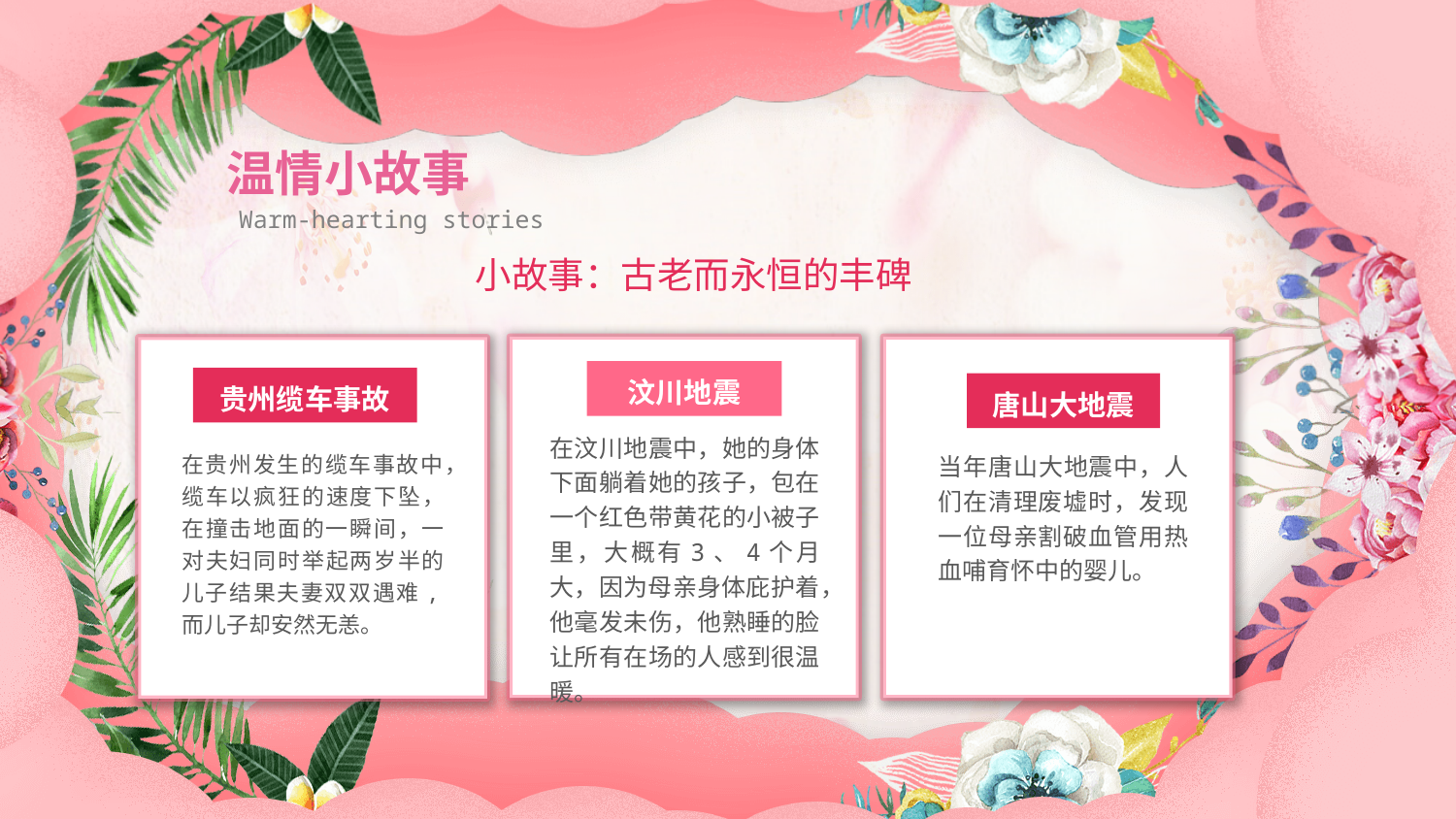

温情小故事
Warm-hearting stories
小故事：古老而永恒的丰碑

汶川地震
在汶川地震中，她的身体下面躺着她的孩子，包在一个红色带黄花的小被子里，大概有3、4个月大，因为母亲身体庇护着，他毫发未伤，他熟睡的脸让所有在场的人感到很温暖。
贵州缆车事故
在贵州发生的缆车事故中，缆车以疯狂的速度下坠，在撞击地面的一瞬间，一对夫妇同时举起两岁半的儿子结果夫妻双双遇难,而儿子却安然无恙。
唐山大地震
当年唐山大地震中，人们在清理废墟时，发现一位母亲割破血管用热血哺育怀中的婴儿。